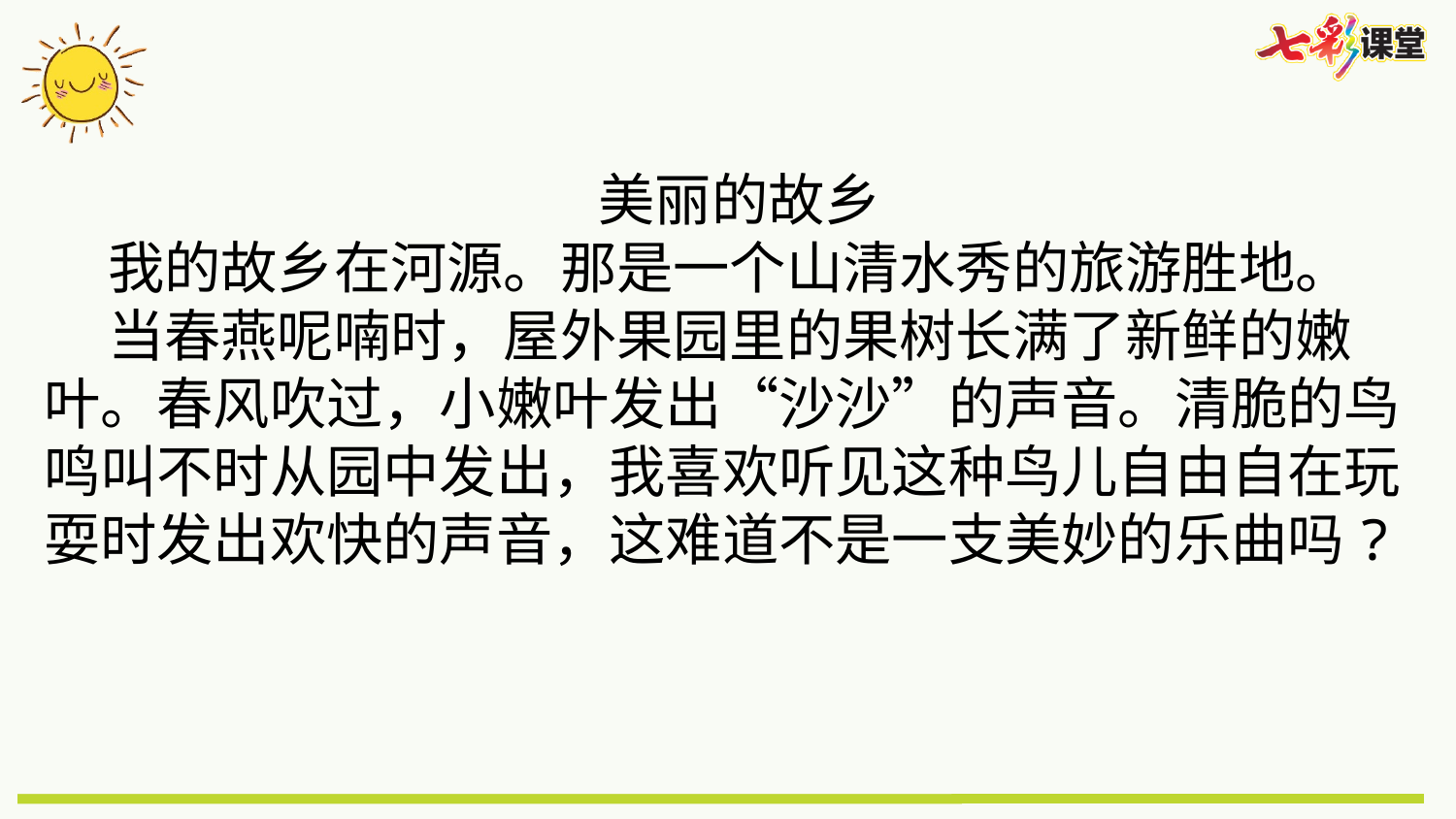

美丽的故乡
    我的故乡在河源。那是一个山清水秀的旅游胜地。
    当春燕呢喃时，屋外果园里的果树长满了新鲜的嫩叶。春风吹过，小嫩叶发出“沙沙”的声音。清脆的鸟鸣叫不时从园中发出，我喜欢听见这种鸟儿自由自在玩耍时发出欢快的声音，这难道不是一支美妙的乐曲吗?